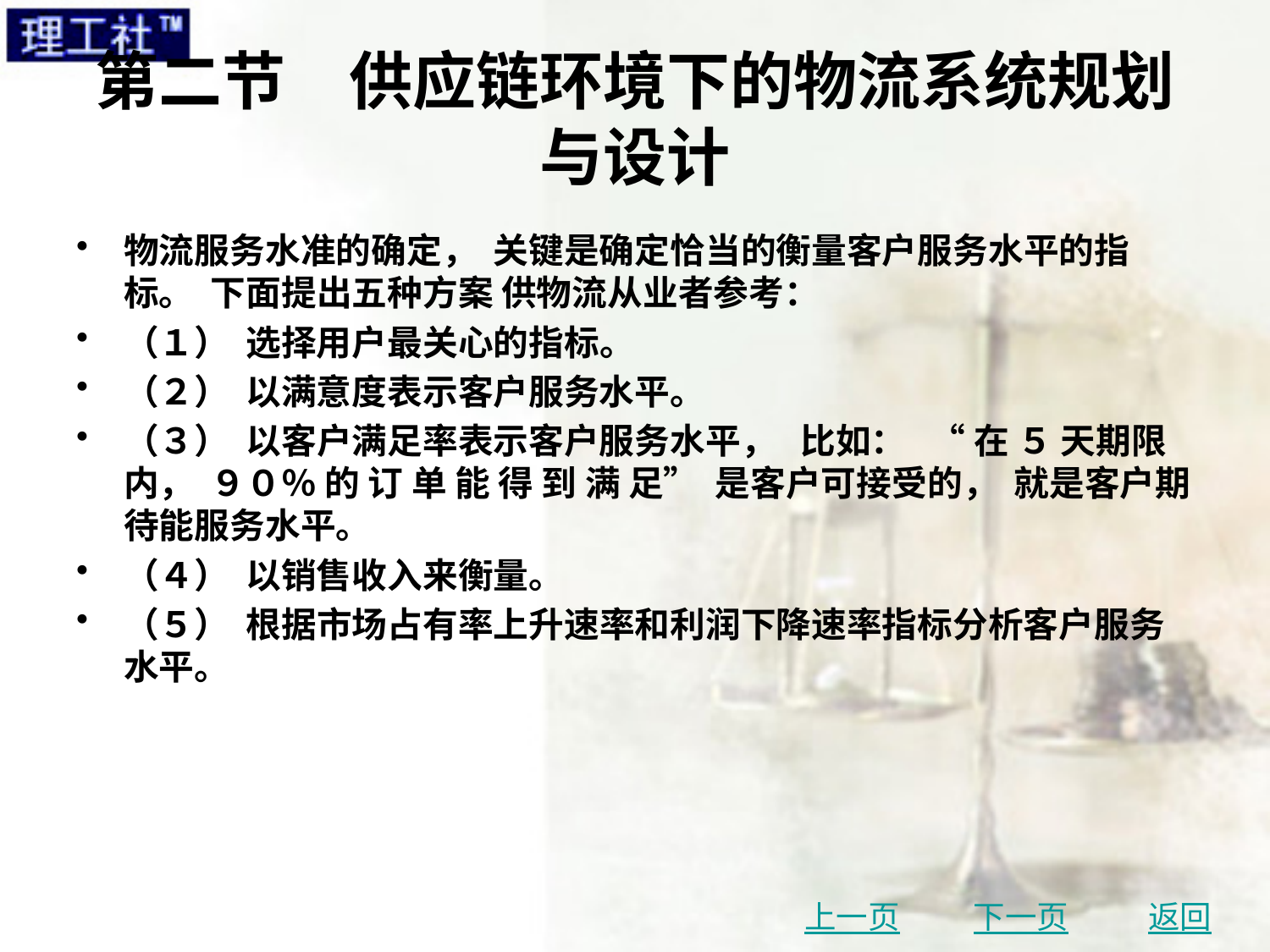

# 第二节　供应链环境下的物流系统规划与设计
物流服务水准的确定，  关键是确定恰当的衡量客户服务水平的指标。  下面提出五种方案 供物流从业者参考：
（１）  选择用户最关心的指标。
（２）  以满意度表示客户服务水平。
（３）  以客户满足率表示客户服务水平，   比如：   “ 在 ５ 天期限内，  ９０％ 的 订 单 能 得 到 满 足”  是客户可接受的，  就是客户期待能服务水平。
（４）  以销售收入来衡量。
（５）  根据市场占有率上升速率和利润下降速率指标分析客户服务水平。
上一页
下一页
返回